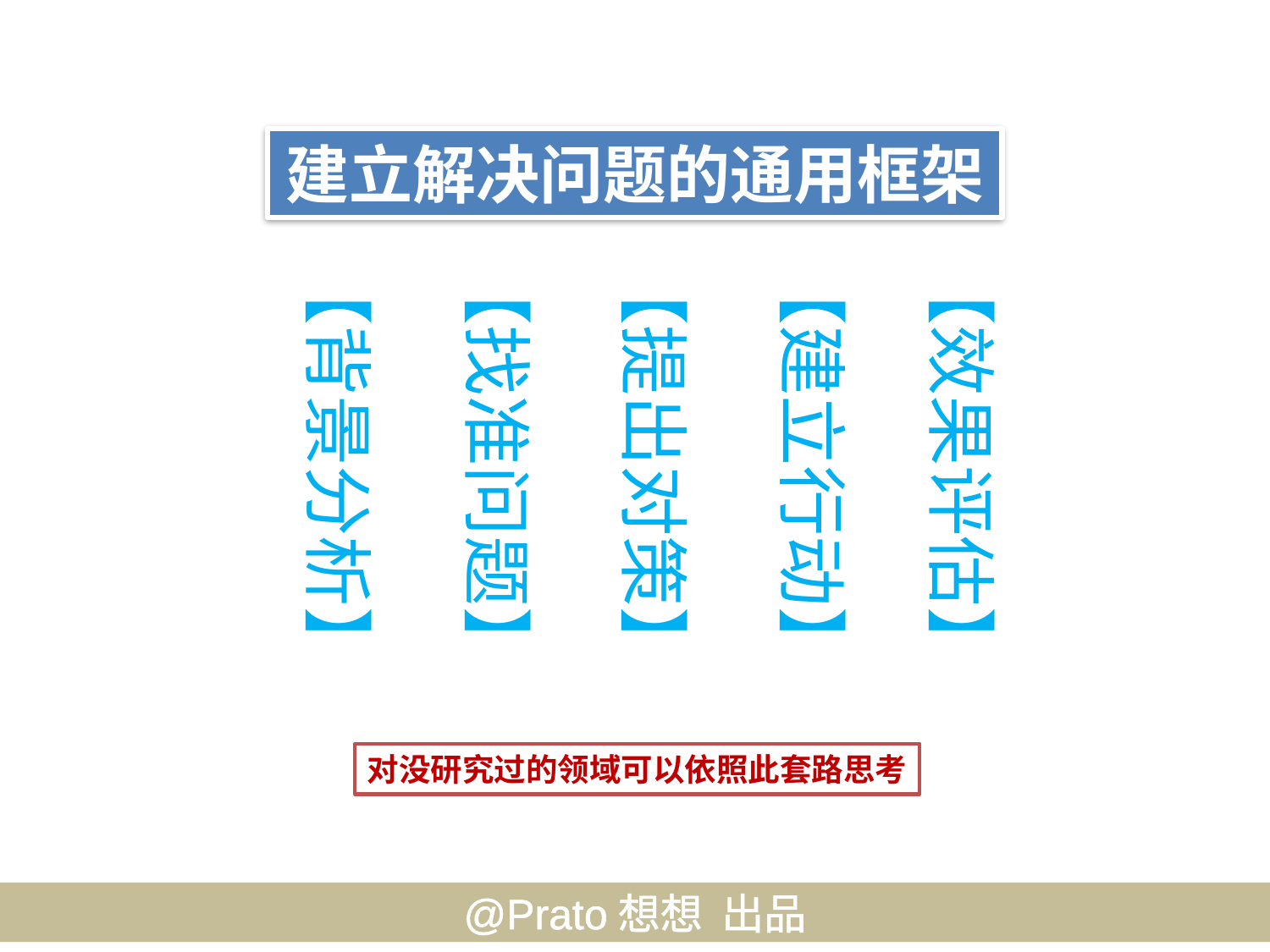

建立解决问题的通用框架
【背景分析】
【找准问题】
【提出对策】
【建立行动】
【效果评估】
对没研究过的领域可以依照此套路思考
@Prato想想  出品